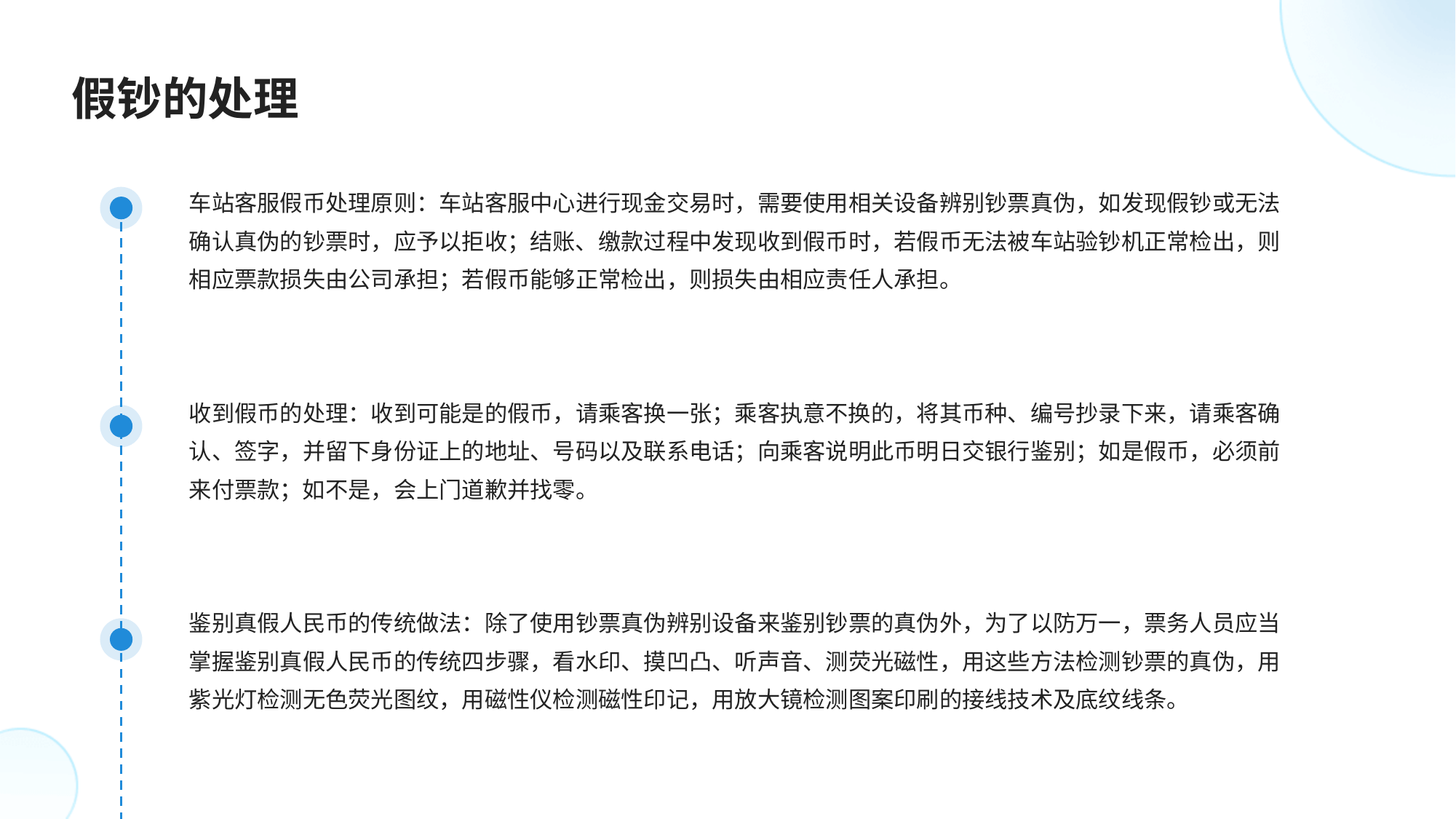

假钞的处理
车站客服假币处理原则：车站客服中心进行现金交易时，需要使用相关设备辨别钞票真伪，如发现假钞或无法确认真伪的钞票时，应予以拒收；结账、缴款过程中发现收到假币时，若假币无法被车站验钞机正常检出，则相应票款损失由公司承担；若假币能够正常检出，则损失由相应责任人承担。

收到假币的处理：收到可能是的假币，请乘客换一张；乘客执意不换的，将其币种、编号抄录下来，请乘客确认、签字，并留下身份证上的地址、号码以及联系电话；向乘客说明此币明日交银行鉴别；如是假币，必须前来付票款；如不是，会上门道歉并找零。

鉴别真假人民币的传统做法：除了使用钞票真伪辨别设备来鉴别钞票的真伪外，为了以防万一，票务人员应当掌握鉴别真假人民币的传统四步骤，看水印、摸凹凸、听声音、测荧光磁性，用这些方法检测钞票的真伪，用紫光灯检测无色荧光图纹，用磁性仪检测磁性印记，用放大镜检测图案印刷的接线技术及底纹线条。